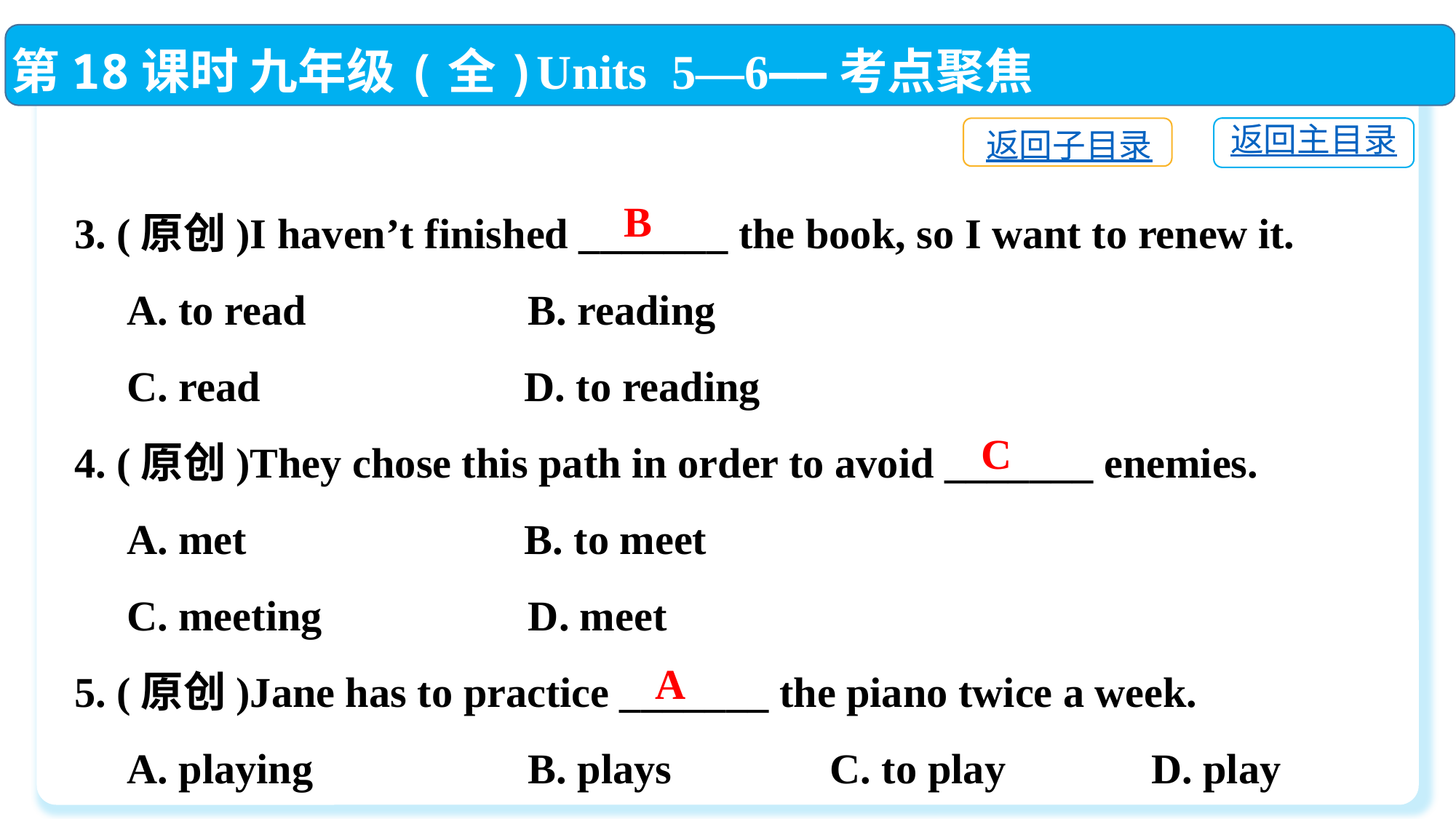

第18课时 九年级(全)Units  5—6——考点聚焦

返回主目录

返回子目录
3. (原创)I haven’t finished _______ the book, so I want to renew it.
     A. to read	            B. reading
     C. read	                      D. to reading
4. (原创)They chose this path in order to avoid _______ enemies.
     A. met	                      B. to meet
     C. meeting	            D. meet
5. (原创)Jane has to practice _______ the piano twice a week.
     A. playing	            B. plays               C. to play	         D. play
B

C
A